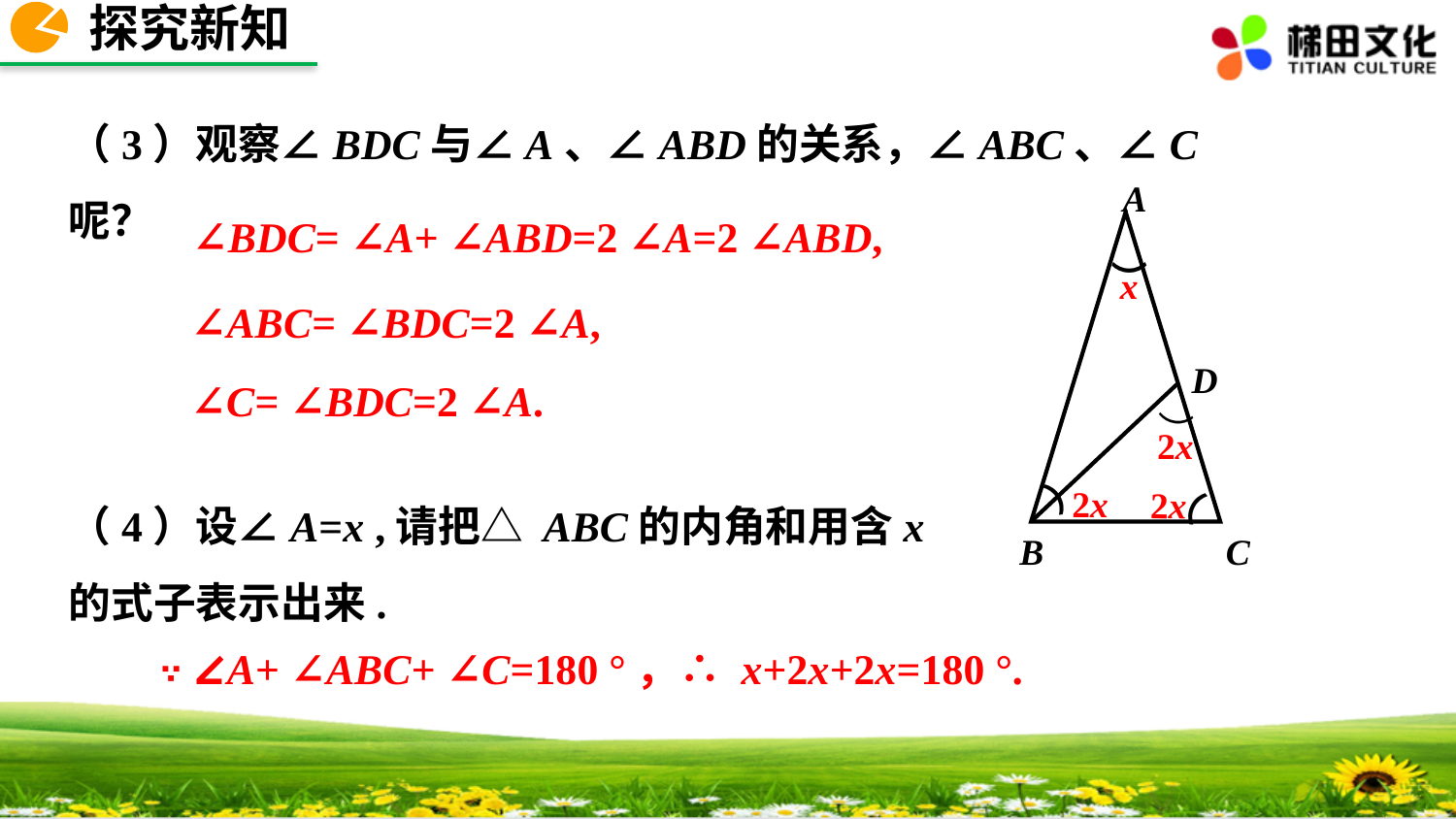

探究新知

（3）观察∠BDC与∠A、∠ABD的关系，∠ABC、∠C呢？
A

D

B
C
∠BDC= ∠A+ ∠ABD=2 ∠A=2 ∠ABD,
⌒
x
∠ABC= ∠BDC=2 ∠A,
∠C= ∠BDC=2 ∠A.
⌒
2x
2x
⌒
2x
⌒
（4）设∠A=x ,请把△ ABC的内角和用含x的式子表示出来.
∵ ∠A+ ∠ABC+ ∠C=180 °，∴ x+2x+2x=180 °.